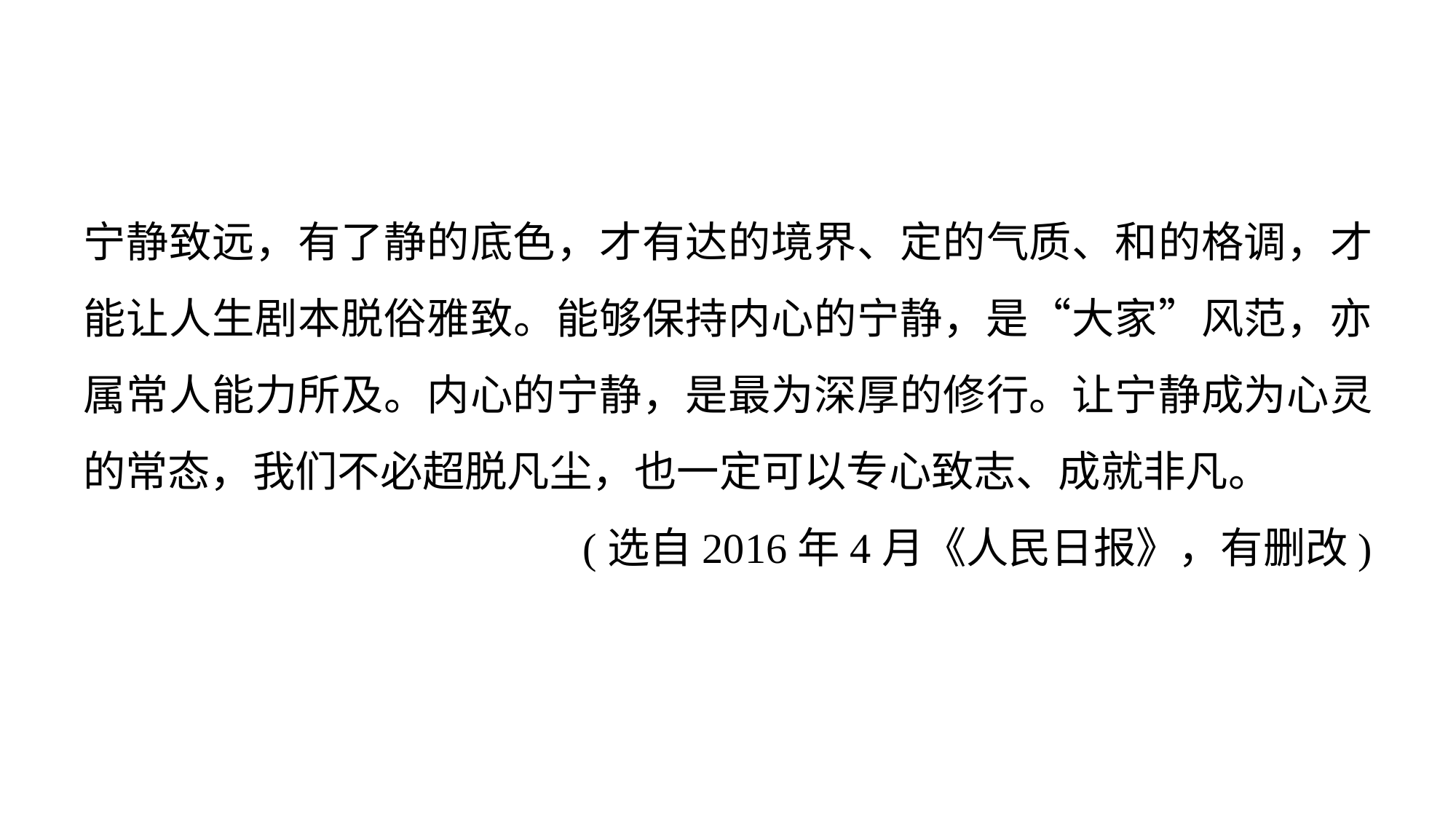

宁静致远，有了静的底色，才有达的境界、定的气质、和的格调，才能让人生剧本脱俗雅致。能够保持内心的宁静，是“大家”风范，亦属常人能力所及。内心的宁静，是最为深厚的修行。让宁静成为心灵的常态，我们不必超脱凡尘，也一定可以专心致志、成就非凡。
(选自2016年4月《人民日报》，有删改)